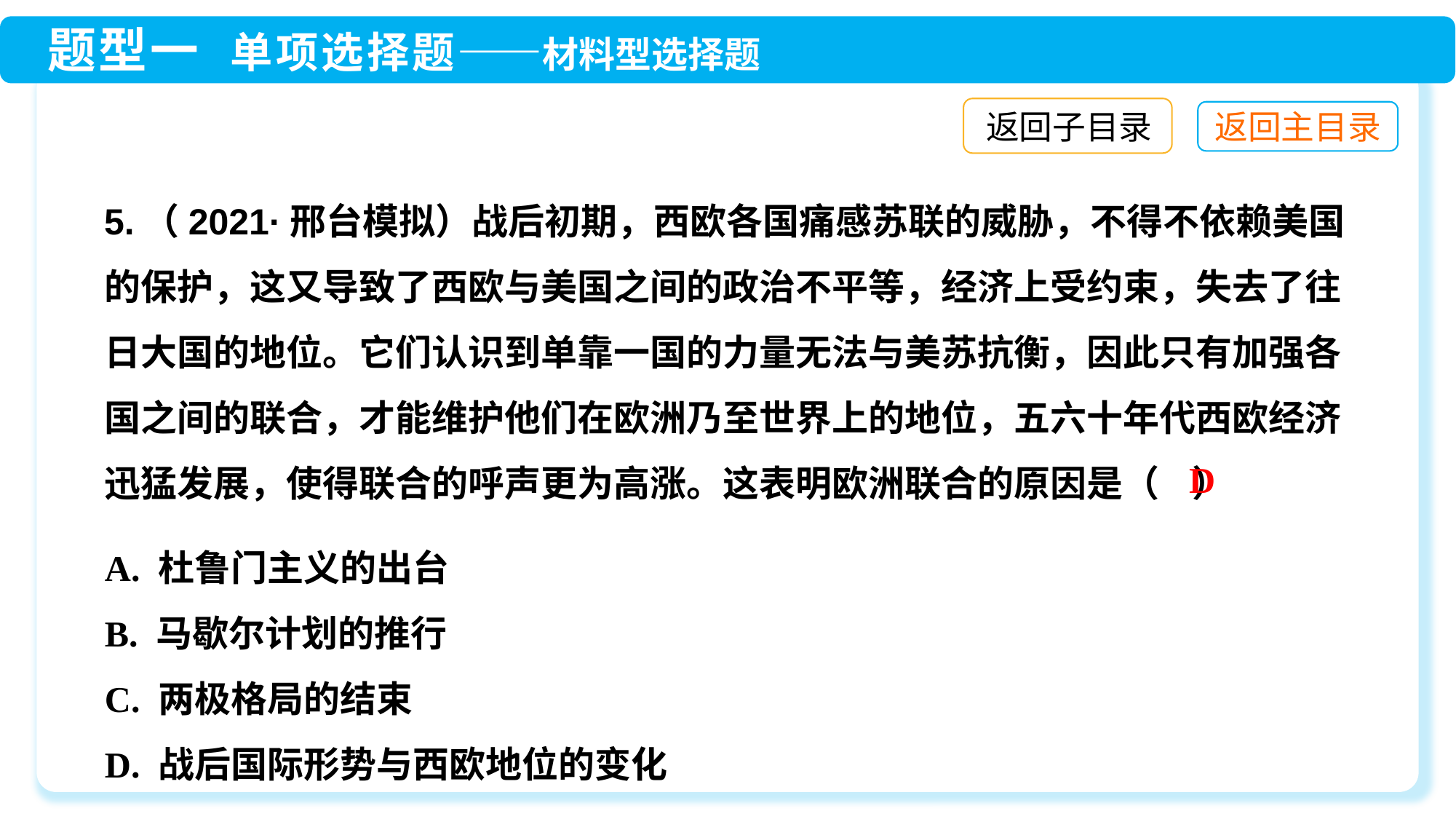

返回子目录
5.（2021·邢台模拟）战后初期，西欧各国痛感苏联的威胁，不得不依赖美国的保护，这又导致了西欧与美国之间的政治不平等，经济上受约束，失去了往日大国的地位。它们认识到单靠一国的力量无法与美苏抗衡，因此只有加强各国之间的联合，才能维护他们在欧洲乃至世界上的地位，五六十年代西欧经济迅猛发展，使得联合的呼声更为高涨。这表明欧洲联合的原因是（    ）
D
A. 杜鲁门主义的出台
B. 马歇尔计划的推行
C. 两极格局的结束
D. 战后国际形势与西欧地位的变化